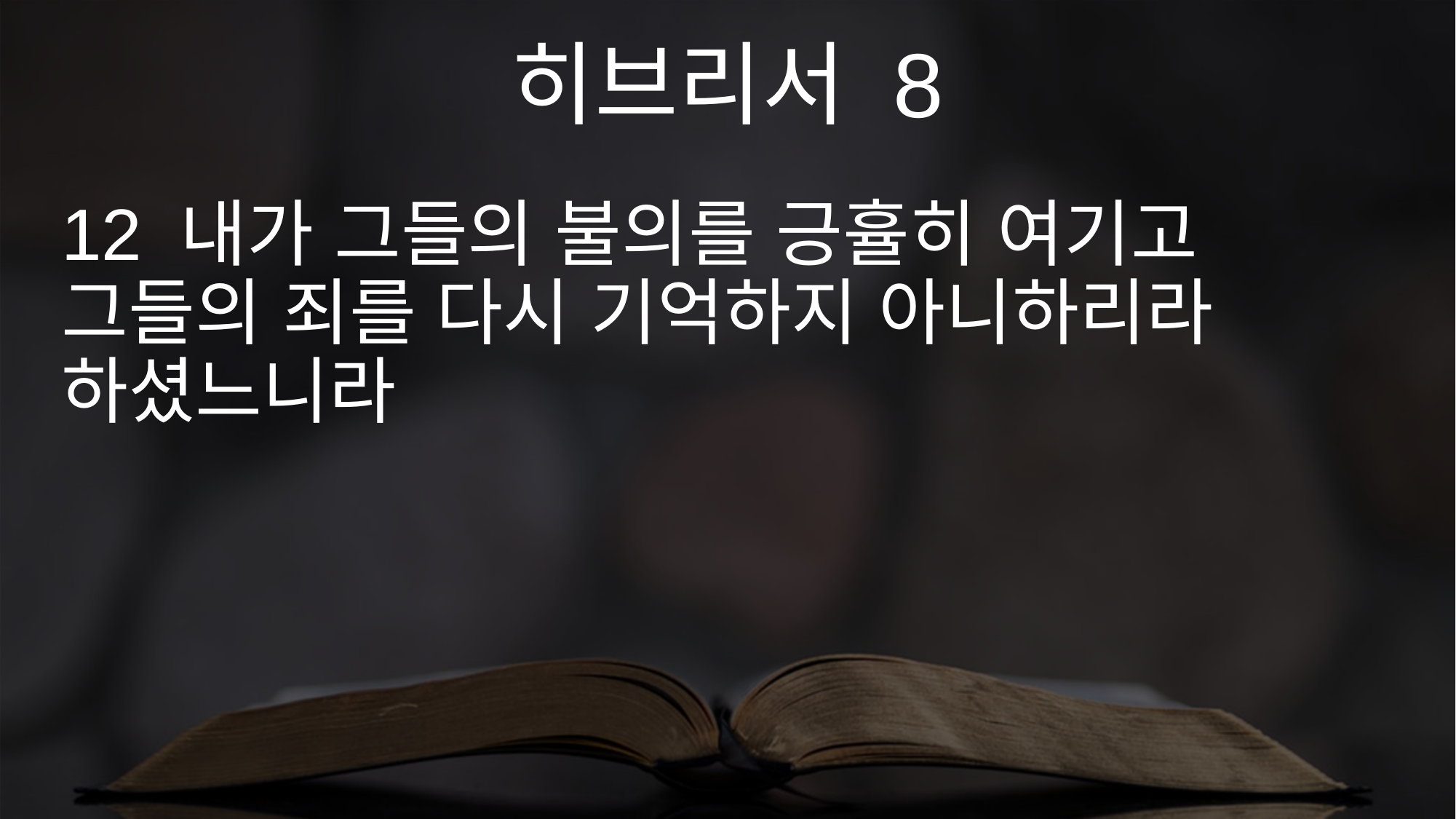

히브리서 8
12 내가 그들의 불의를 긍휼히 여기고 그들의 죄를 다시 기억하지 아니하리라 하셨느니라